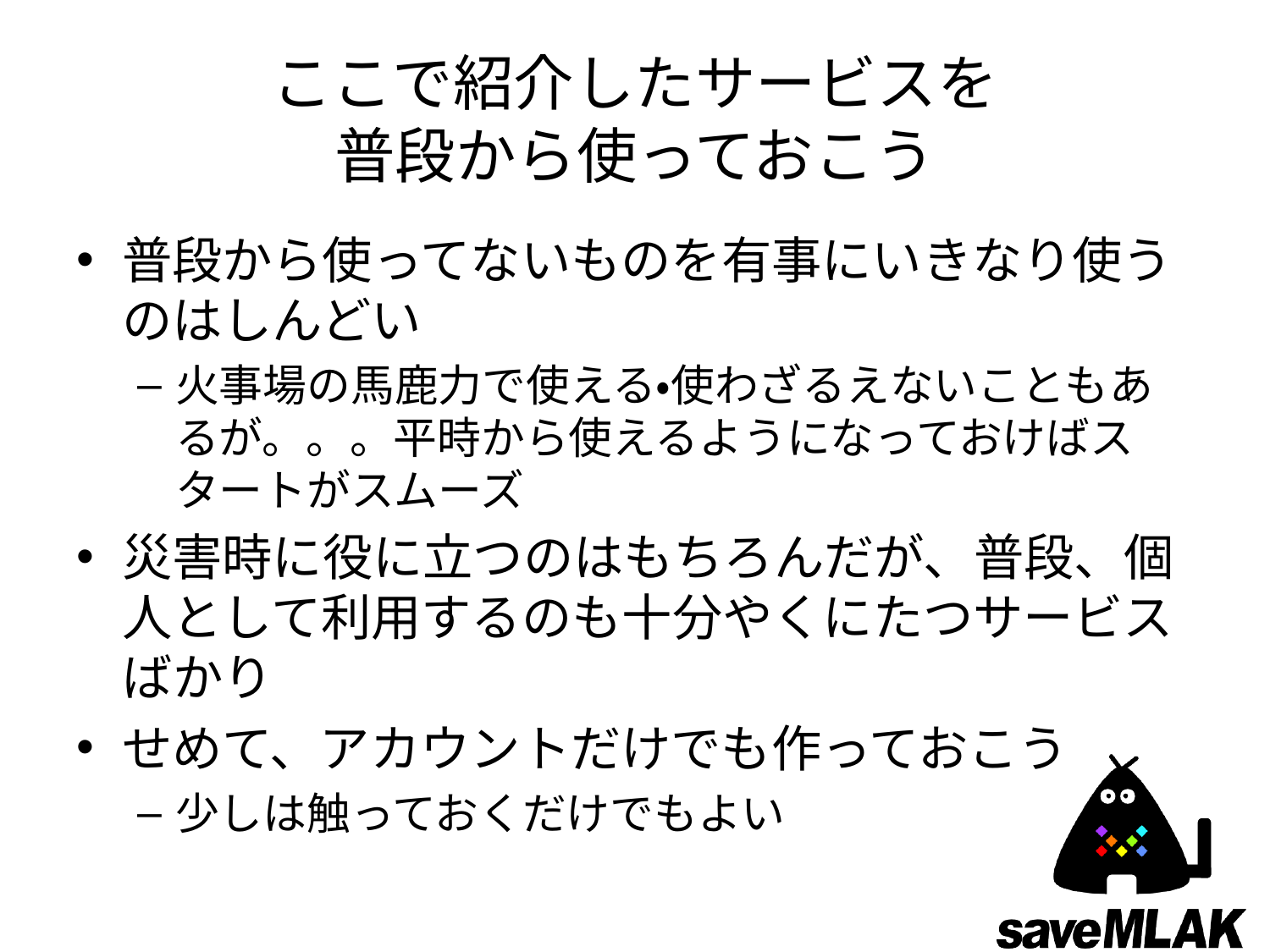

# ここで紹介したサービスを 普段から使っておこう
普段から使ってないものを有事にいきなり使うのはしんどい
火事場の馬鹿力で使える・使わざるえないこともあるが。。。平時から使えるようになっておけばスタートがスムーズ
災害時に役に立つのはもちろんだが、普段、個人として利用するのも十分やくにたつサービスばかり
せめて、アカウントだけでも作っておこう
少しは触っておくだけでもよい